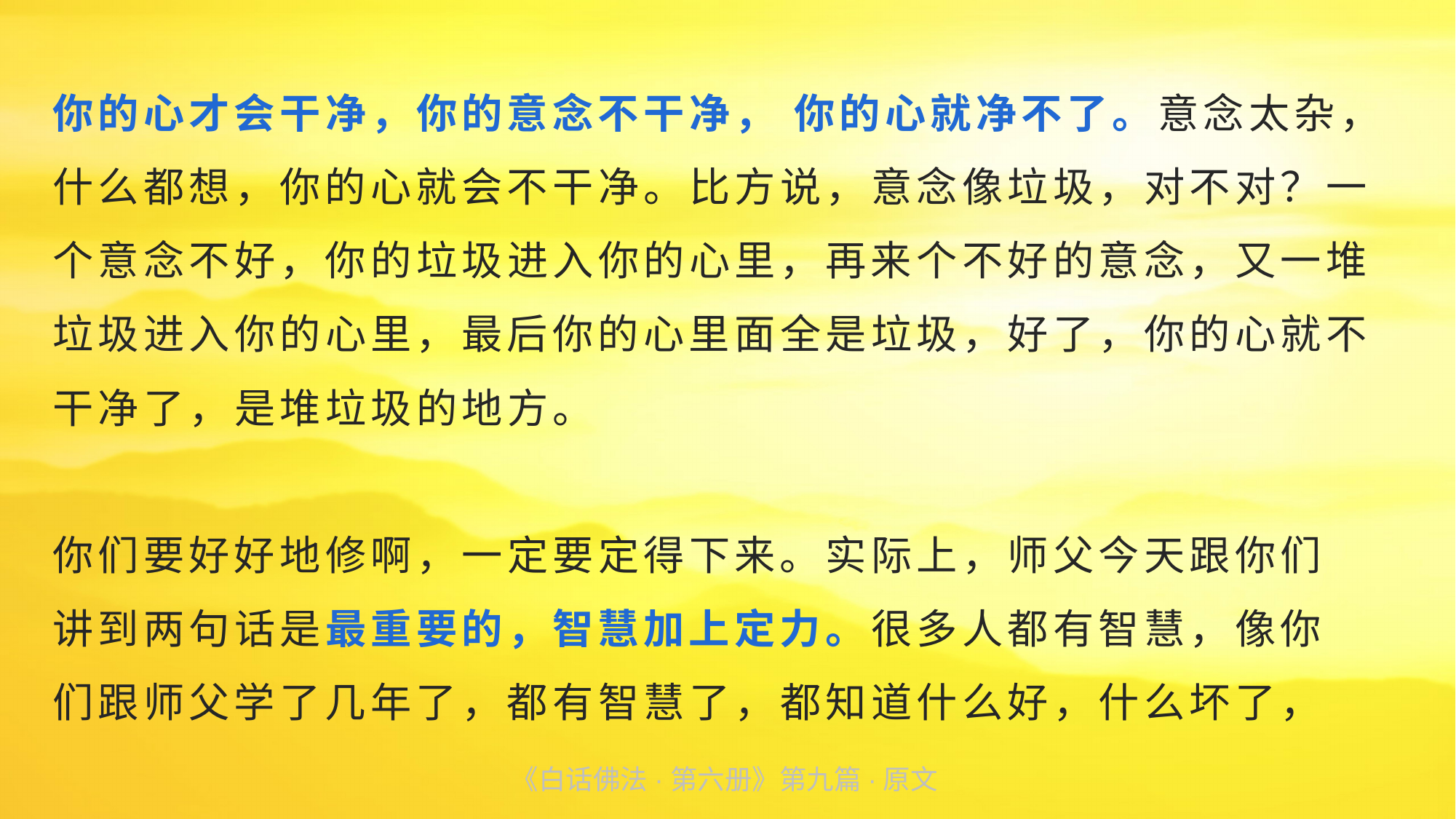

你的心才会干净，你的意念不干净， 你的心就净不了。意念太杂，什么都想，你的心就会不干净。比方说，意念像垃圾，对不对？一个意念不好，你的垃圾进入你的心里，再来个不好的意念，又一堆垃圾进入你的心里，最后你的心里面全是垃圾，好了，你的心就不
干净了，是堆垃圾的地方。

你们要好好地修啊，一定要定得下来。实际上，师父今天跟你们
讲到两句话是最重要的，智慧加上定力。很多人都有智慧，像你
们跟师父学了几年了，都有智慧了，都知道什么好，什么坏了，
《白话佛法·第六册》第九篇·原文